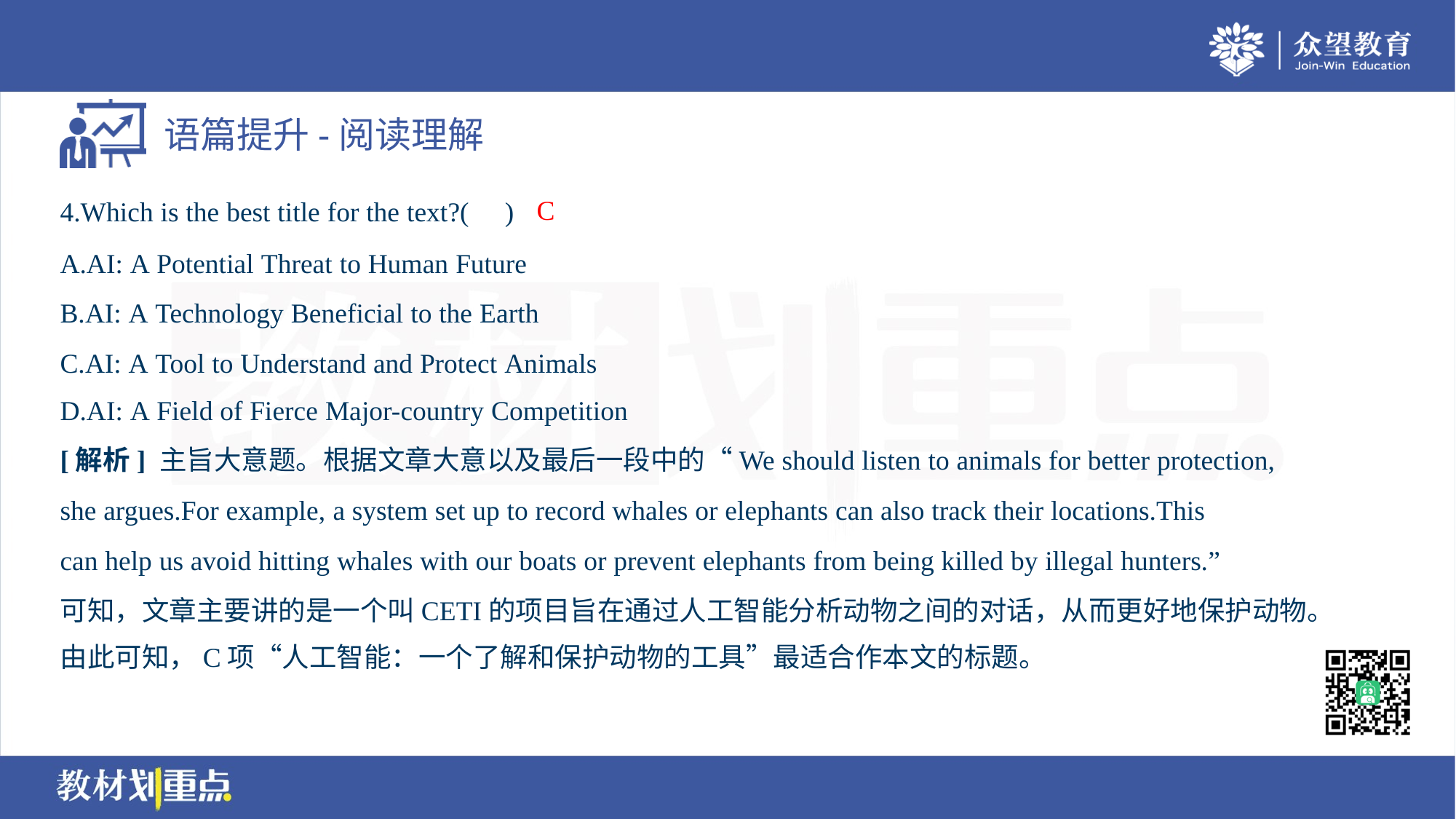

C
4.Which is the best title for the text?(     )
A.AI: A Potential Threat to Human Future
B.AI: A Technology Beneficial to the Earth
C.AI: A Tool to Understand and Protect Animals
D.AI: A Field of Fierce Major-country Competition
[解析] 主旨大意题。根据文章大意以及最后一段中的“We should listen to animals for better protection,
she argues.For example, a system set up to record whales or elephants can also track their locations.This
can help us avoid hitting whales with our boats or prevent elephants from being killed by illegal hunters.”
可知，文章主要讲的是一个叫CETI的项目旨在通过人工智能分析动物之间的对话，从而更好地保护动物。
由此可知，C项“人工智能：一个了解和保护动物的工具”最适合作本文的标题。